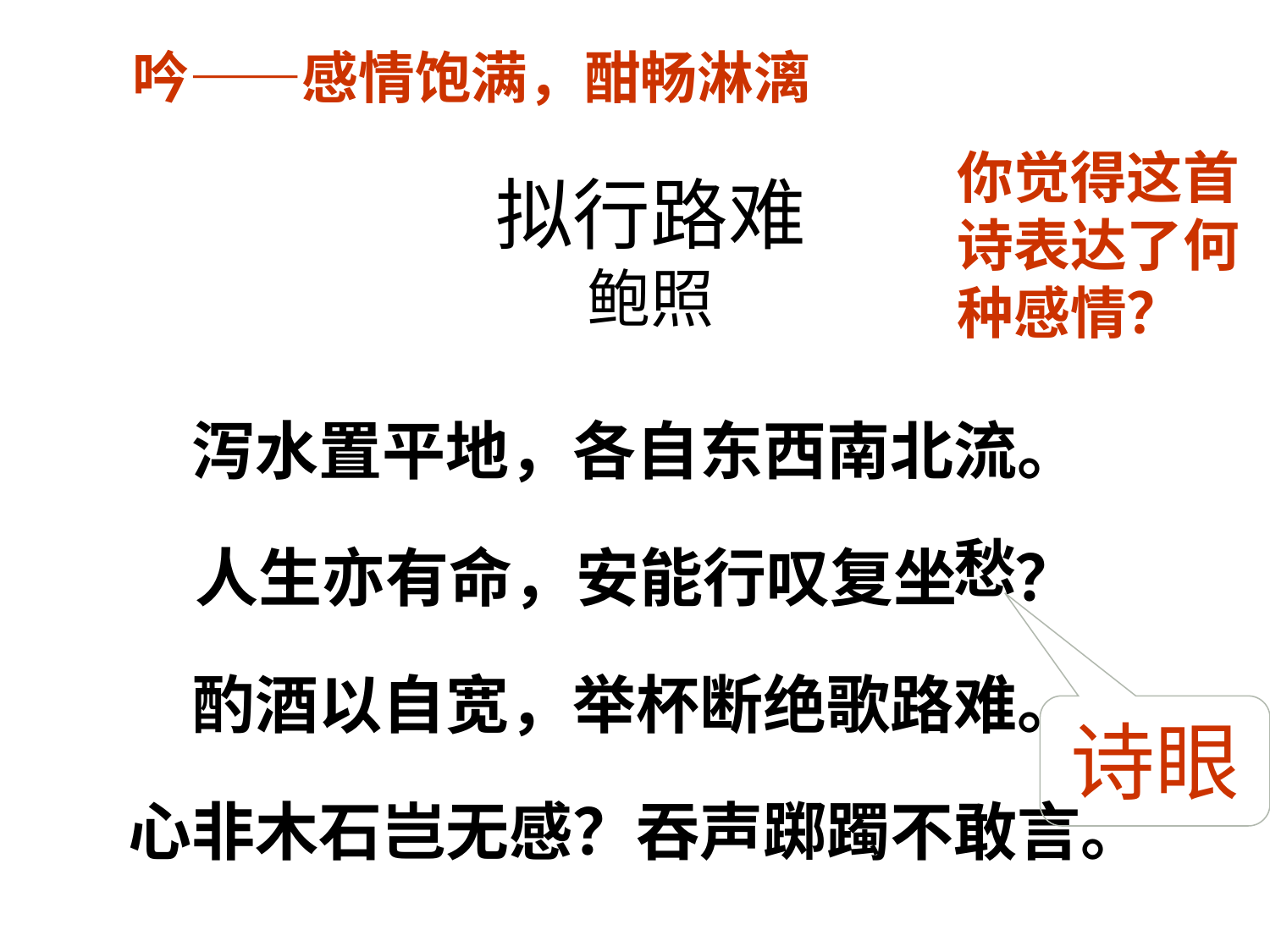

吟——感情饱满，酣畅淋漓
拟行路难
鲍照
你觉得这首诗表达了何种感情？
泻水置平地，各自东西南北流。
人生亦有命，安能行叹复坐    ？
酌酒以自宽，举杯断绝歌路难。
心非木石岂无感？吞声踯躅不敢言。
愁
诗眼